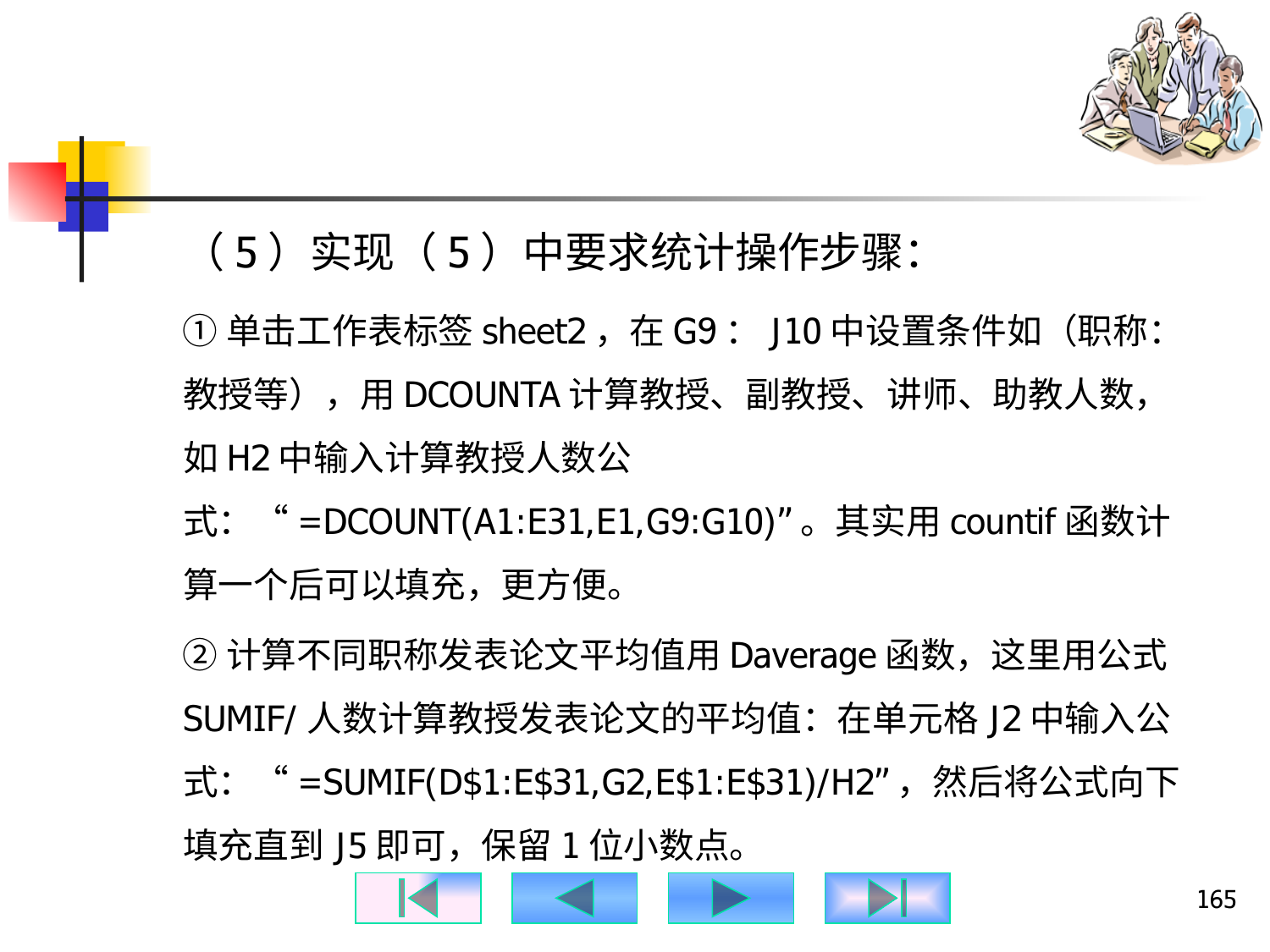

#
（5）实现（5）中要求统计操作步骤：
①单击工作表标签sheet2，在G9：J10中设置条件如（职称：教授等），用DCOUNTA计算教授、副教授、讲师、助教人数，如H2中输入计算教授人数公式：“=DCOUNT(A1:E31,E1,G9:G10)”。其实用countif函数计算一个后可以填充，更方便。
②计算不同职称发表论文平均值用Daverage函数，这里用公式SUMIF/人数计算教授发表论文的平均值：在单元格J2中输入公式：“=SUMIF(D$1:E$31,G2,E$1:E$31)/H2”，然后将公式向下填充直到J5即可，保留1位小数点。
165